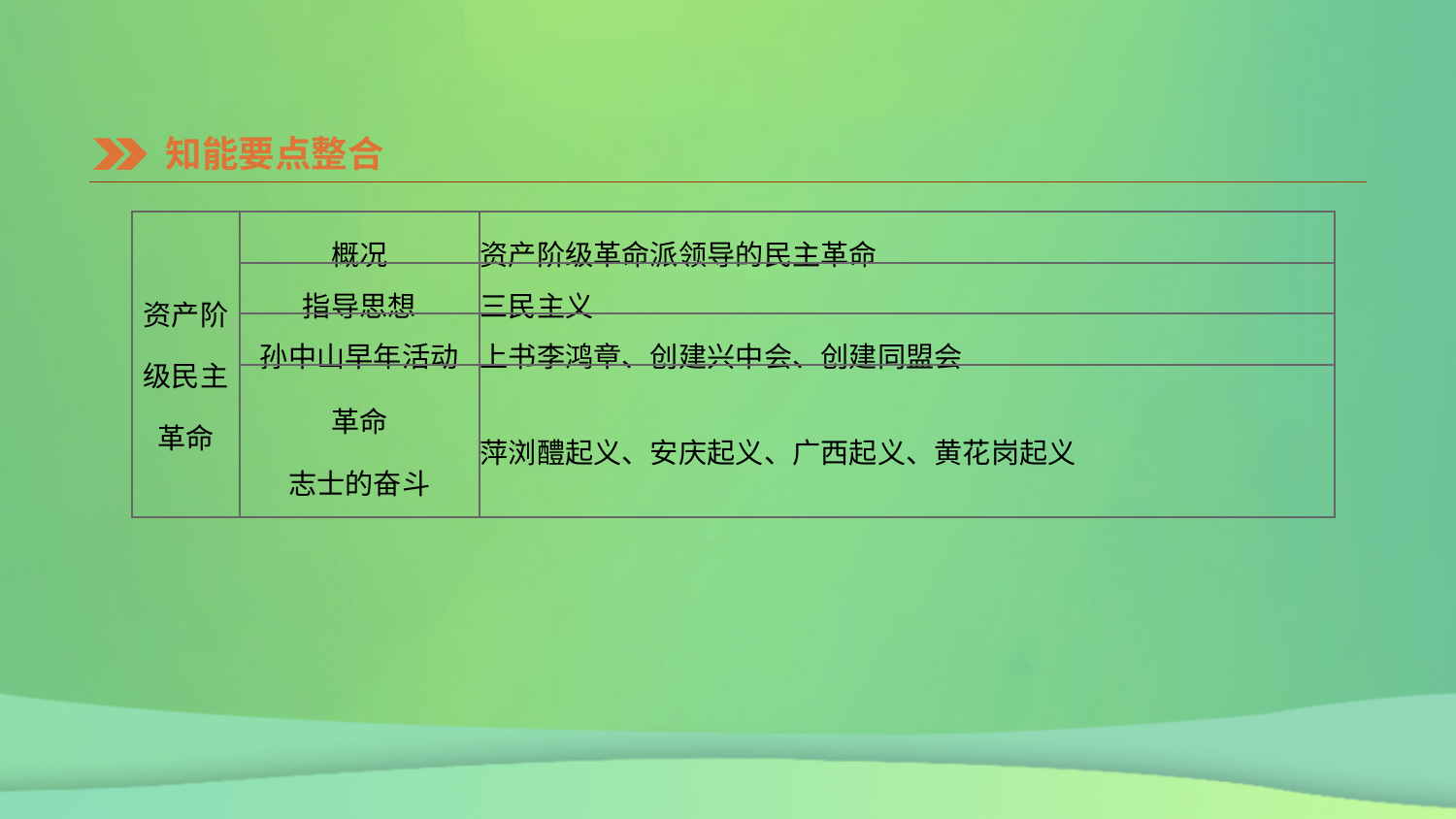

知能要点整合

| 资产阶级民主革命 | 概况 | 资产阶级革命派领导的民主革命 |
| --- | --- | --- |
|  | 指导思想 | 三民主义 |
|  | 孙中山早年活动 | 上书李鸿章、创建兴中会、创建同盟会 |
|  | 革命 志士的奋斗 | 萍浏醴起义、安庆起义、广西起义、黄花岗起义 |